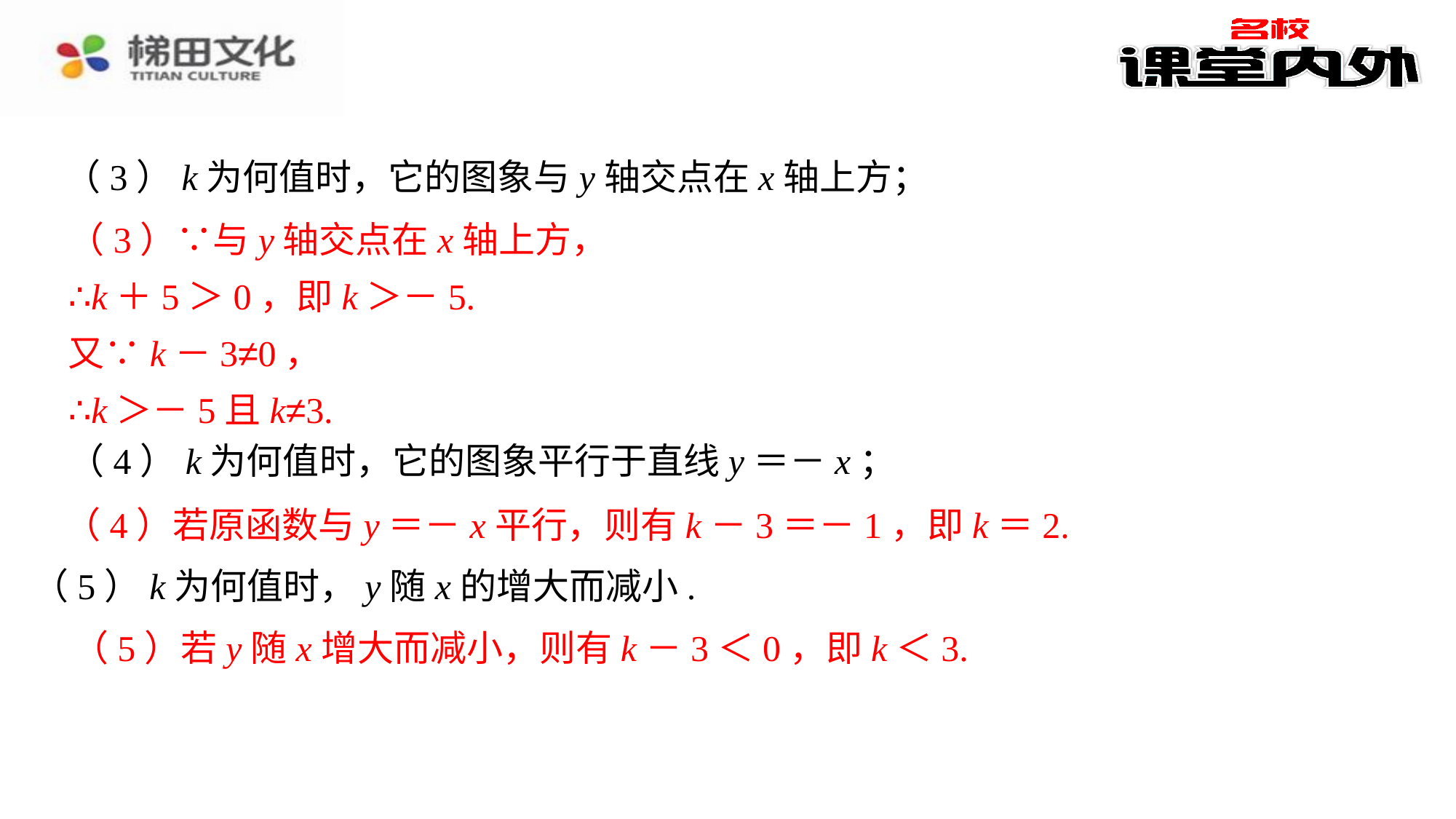

（3）k为何值时，它的图象与y轴交点在x轴上方；
（3）∵与y轴交点在x轴上方，
∴k＋5＞0，即k＞－5.
（3）∵与y轴交点在x轴上方，⁠
∴k＋5＞0，即k＞－5.⁠
又∵k－3≠0，⁠
∴k＞－5且k≠3.⁠
（4）若原函数与y＝－x平行，则有k－3＝－1，即k＝2.⁠
（5）若y随x增大而减小，则有k－3＜0，即k＜3.⁠
又∵k－3≠0，
∴k＞－5且k≠3.
（4）k为何值时，它的图象平行于直线y＝－x；
（4）若原函数与y＝－x平行，则有k－3＝－1，即k＝2.
（5）k为何值时，y随x的增大而减小.
（5）若y随x增大而减小，则有k－3＜0，即k＜3.